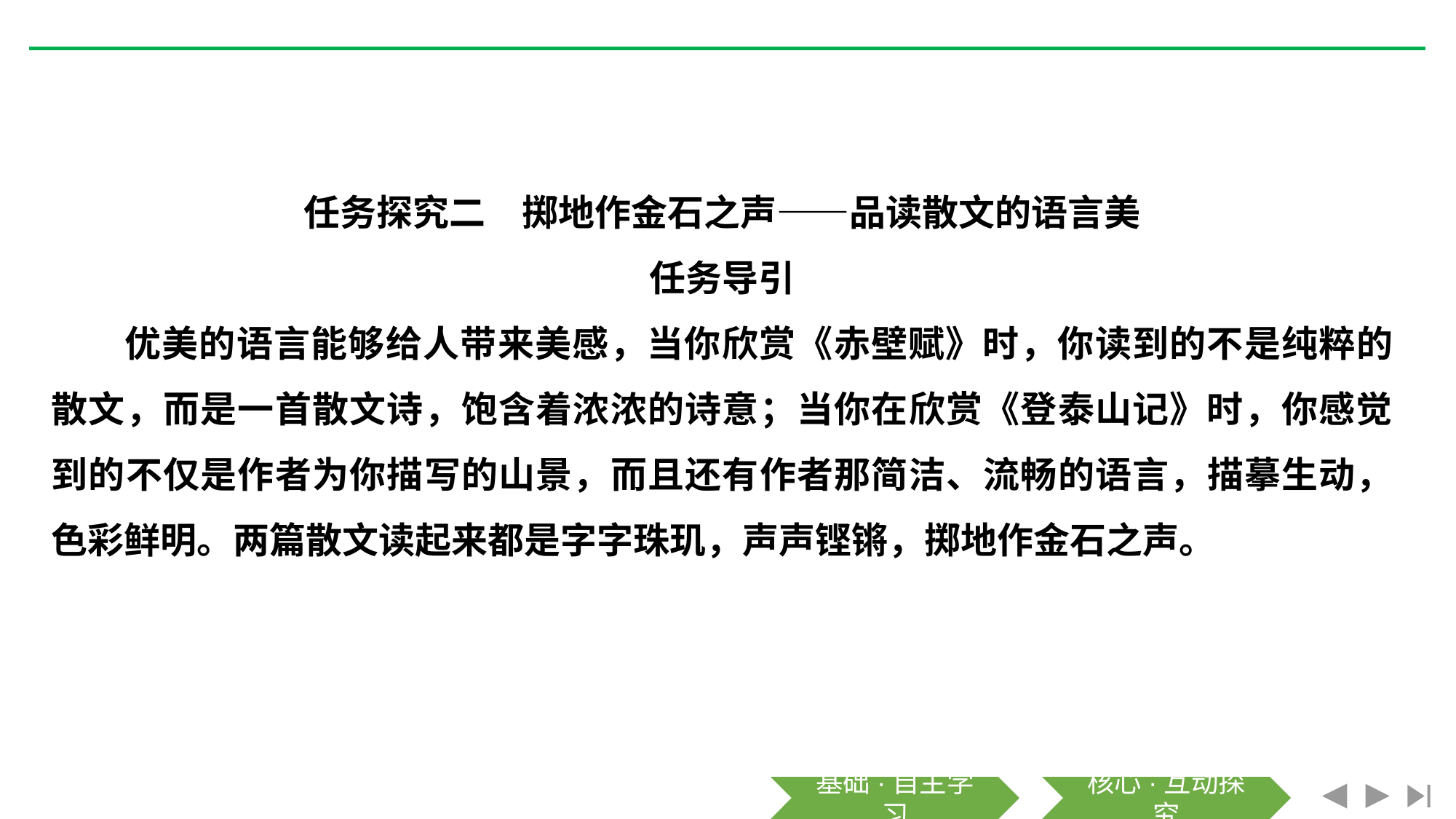

任务探究二　掷地作金石之声——品读散文的语言美
任务导引
优美的语言能够给人带来美感，当你欣赏《赤壁赋》时，你读到的不是纯粹的散文，而是一首散文诗，饱含着浓浓的诗意；当你在欣赏《登泰山记》时，你感觉到的不仅是作者为你描写的山景，而且还有作者那简洁、流畅的语言，描摹生动，色彩鲜明。两篇散文读起来都是字字珠玑，声声铿锵，掷地作金石之声。